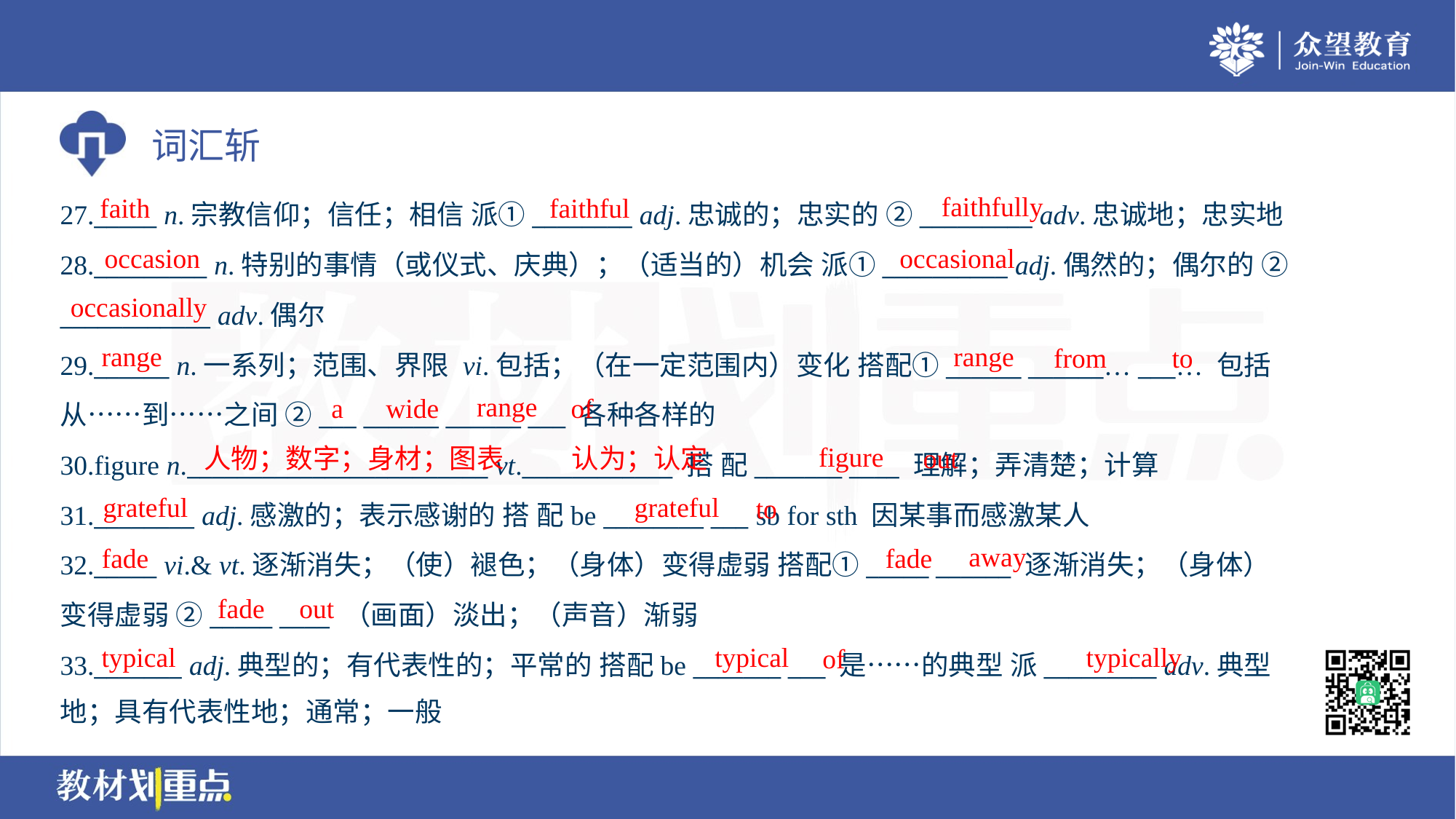

faithfully
faith
faithful
27._____ n.宗教信仰；信任；相信 派①________ adj.忠诚的；忠实的 ②_________ adv.忠诚地；忠实地
28._________ n.特别的事情（或仪式、庆典）；（适当的）机会 派①__________ adj.偶然的；偶尔的 ②
____________ adv.偶尔
29.______ n.一系列；范围、界限 vi.包括；（在一定范围内）变化 搭配①______ ______… ___… 包括
从……到……之间 ②___ ______ ______ ___ 各种各样的
30.figure n.________________________ vt.____________ 搭 配_______ ____ 理解；弄清楚；计算
31.________ adj.感激的；表示感谢的 搭 配be ________ ___ sb for sth 因某事而感激某人
32._____ vi.& vt.逐渐消失；（使）褪色；（身体）变得虚弱 搭配①_____ ______ 逐渐消失；（身体）
变得虚弱 ②_____ ____ （画面）淡出；（声音）渐弱
33._______ adj.典型的；有代表性的；平常的 搭配be _______ ___ 是……的典型 派_________ adv.典型
地；具有代表性地；通常；一般
occasion
occasional
occasionally
range
range
from
to
range
a
wide
of
figure
人物；数字；身材；图表
认为；认定
out
grateful
grateful
to
away
fade
fade
fade
out
typical
typical
typically
of